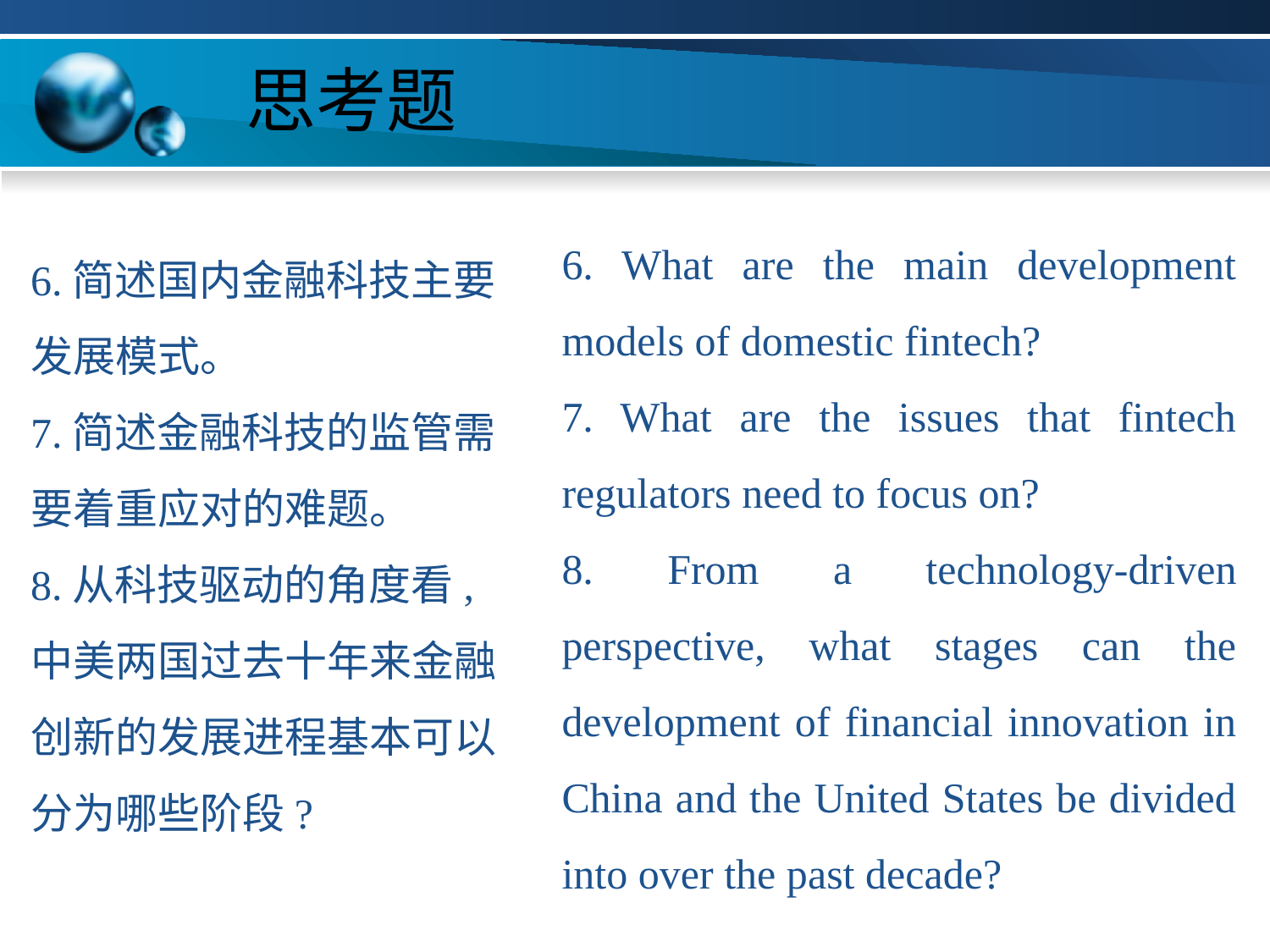

# 思考题
6. What are the main development models of domestic fintech?
7. What are the issues that fintech regulators need to focus on?
8. From a technology-driven perspective, what stages can the development of financial innovation in China and the United States be divided into over the past decade?
6.简述国内金融科技主要发展模式。
7.简述金融科技的监管需要着重应对的难题。
8.从科技驱动的角度看,中美两国过去十年来金融创新的发展进程基本可以分为哪些阶段?